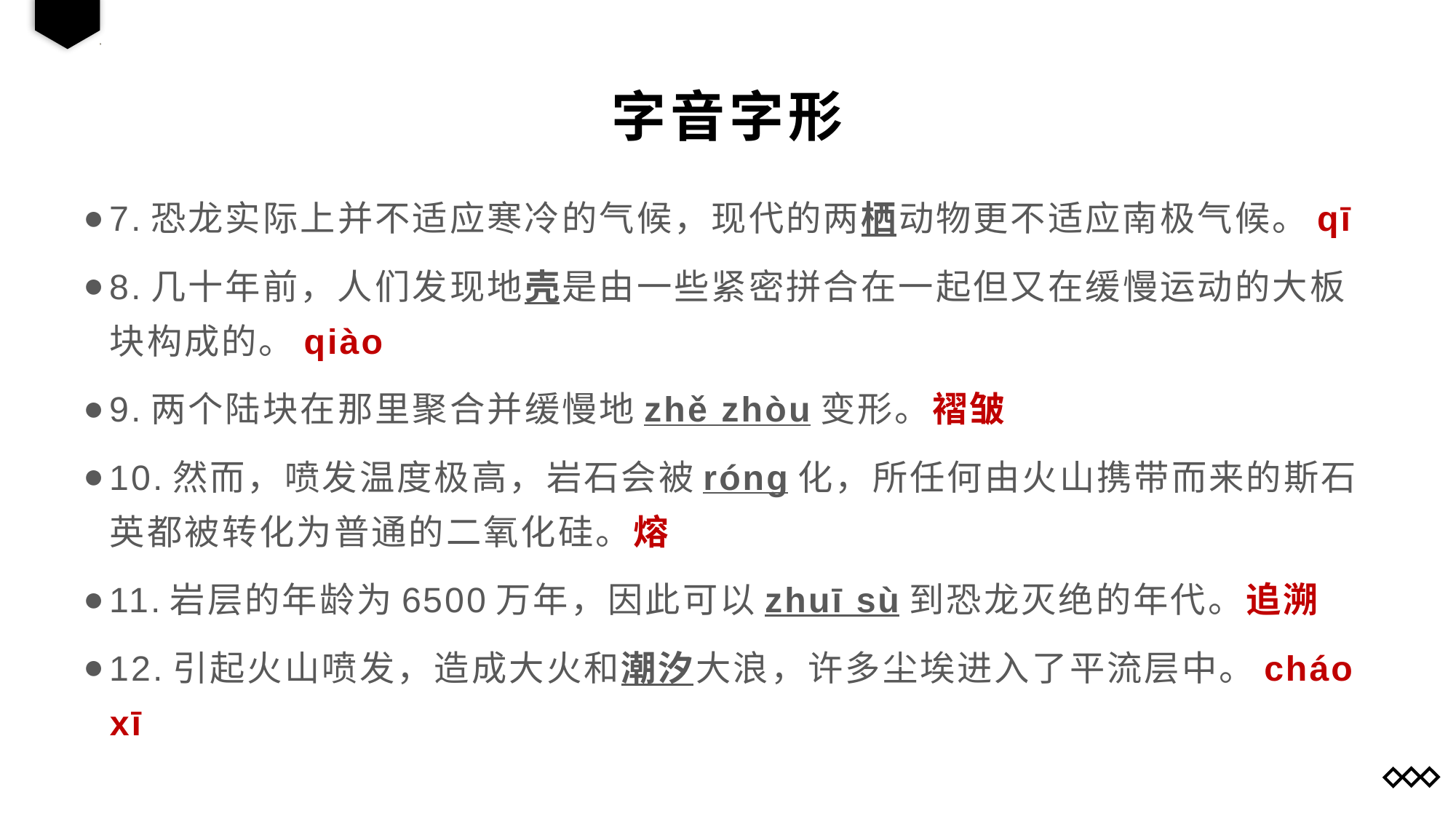

字音字形
7.恐龙实际上并不适应寒冷的气候，现代的两栖动物更不适应南极气候。qī
8.几十年前，人们发现地壳是由一些紧密拼合在一起但又在缓慢运动的大板块构成的。qiào
9.两个陆块在那里聚合并缓慢地zhě zhòu变形。褶皱
10.然而，喷发温度极高，岩石会被róng化，所任何由火山携带而来的斯石英都被转化为普通的二氧化硅。熔
11.岩层的年龄为6500万年，因此可以zhuī sù到恐龙灭绝的年代。追溯
12.引起火山喷发，造成大火和潮汐大浪，许多尘埃进入了平流层中。cháo xī